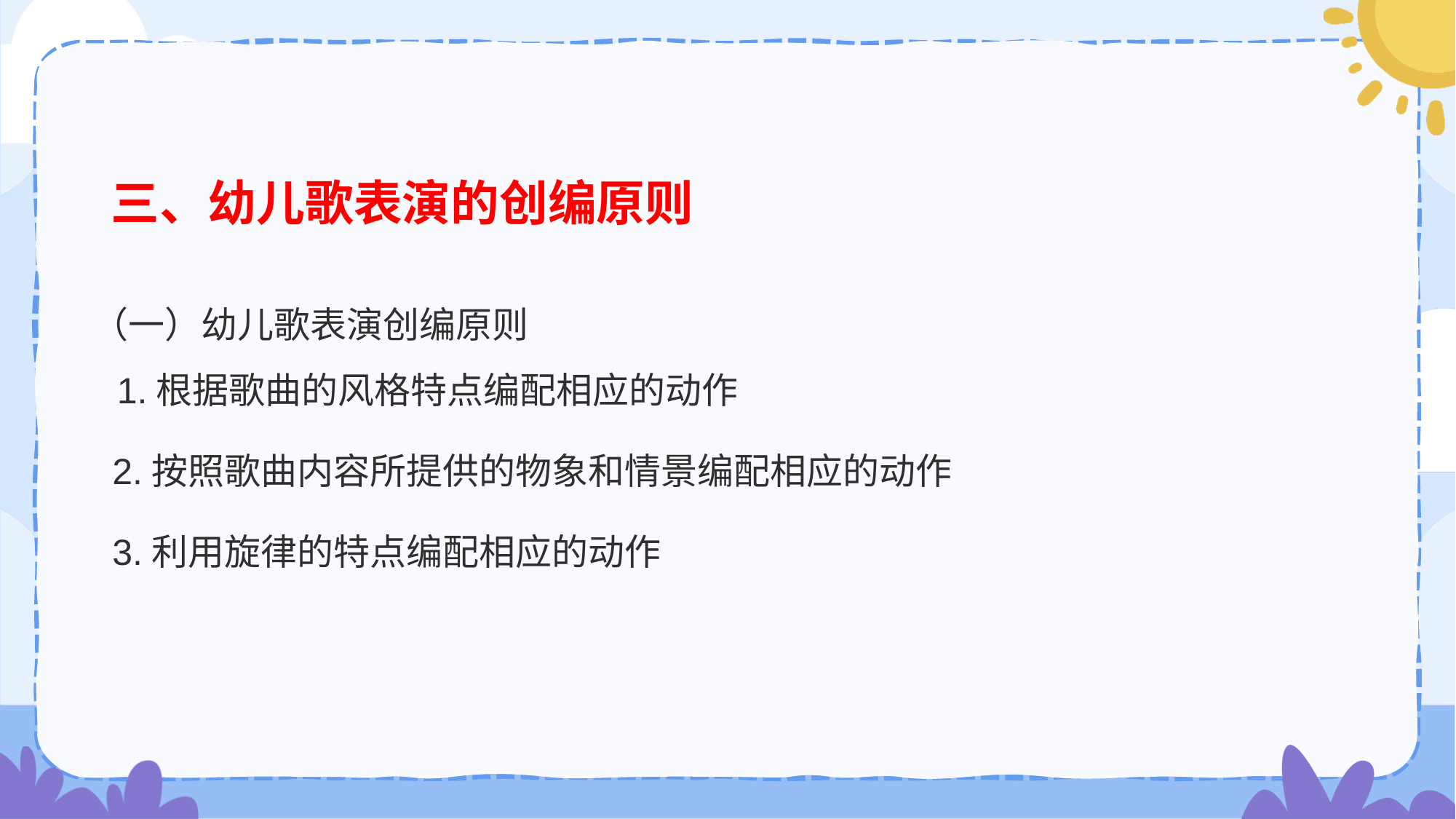

三、幼儿歌表演的创编原则
（一）幼儿歌表演创编原则
  1.根据歌曲的风格特点编配相应的动作
  2.按照歌曲内容所提供的物象和情景编配相应的动作
  3.利用旋律的特点编配相应的动作